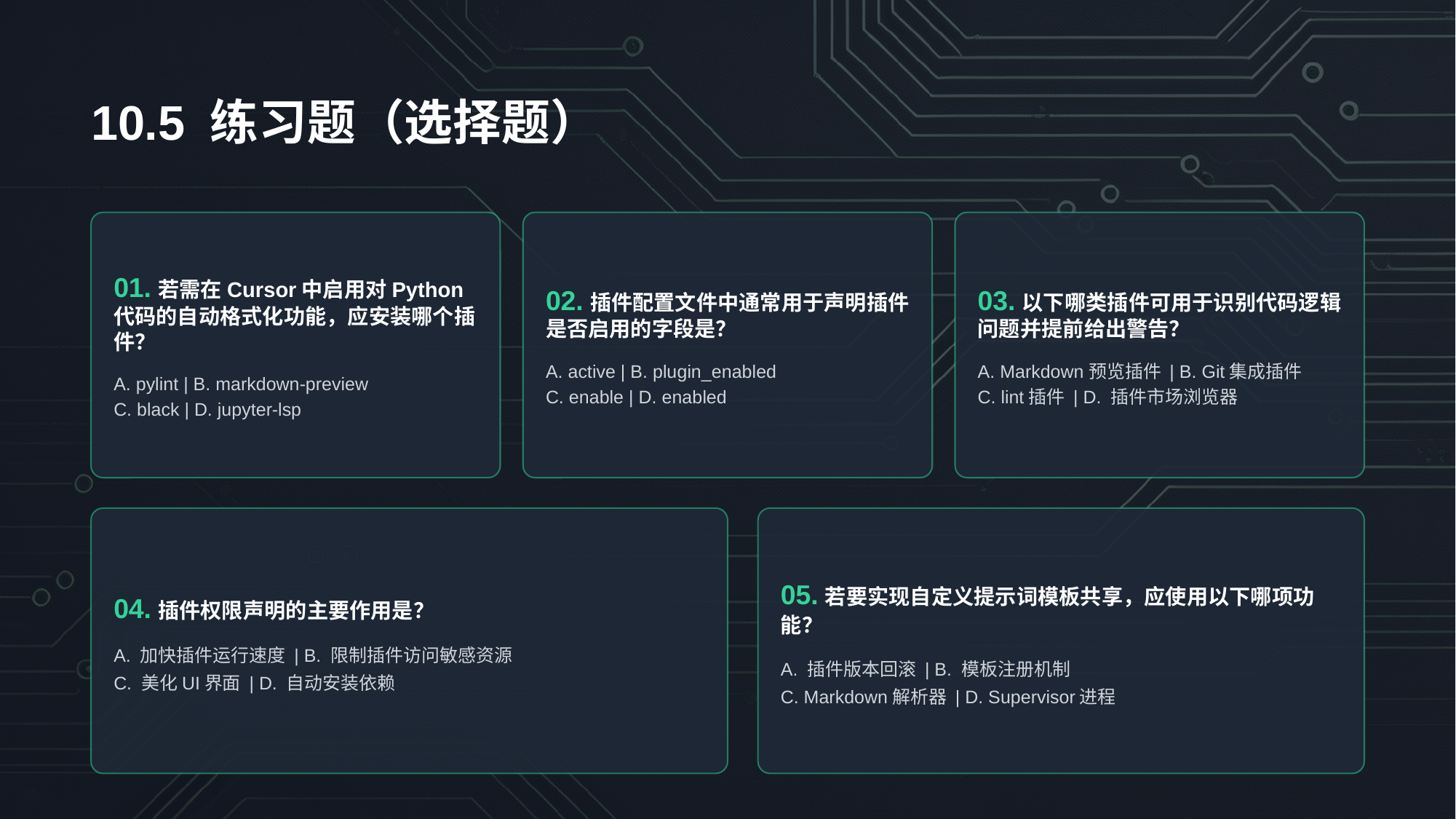

10.5 练习题（选择题）

01.若需在Cursor中启用对Python代码的自动格式化功能，应安装哪个插件？
A. pylint | B. markdown-preview
C. black | D. jupyter-lsp
02.插件配置文件中通常用于声明插件是否启用的字段是？
A. active | B. plugin_enabled
C. enable | D. enabled
03.以下哪类插件可用于识别代码逻辑问题并提前给出警告？
A. Markdown预览插件 | B. Git集成插件
C. lint插件 | D. 插件市场浏览器

04.插件权限声明的主要作用是？
A. 加快插件运行速度 | B. 限制插件访问敏感资源
C. 美化UI界面 | D. 自动安装依赖
05.若要实现自定义提示词模板共享，应使用以下哪项功能？
A. 插件版本回滚 | B. 模板注册机制
C. Markdown解析器 | D. Supervisor进程